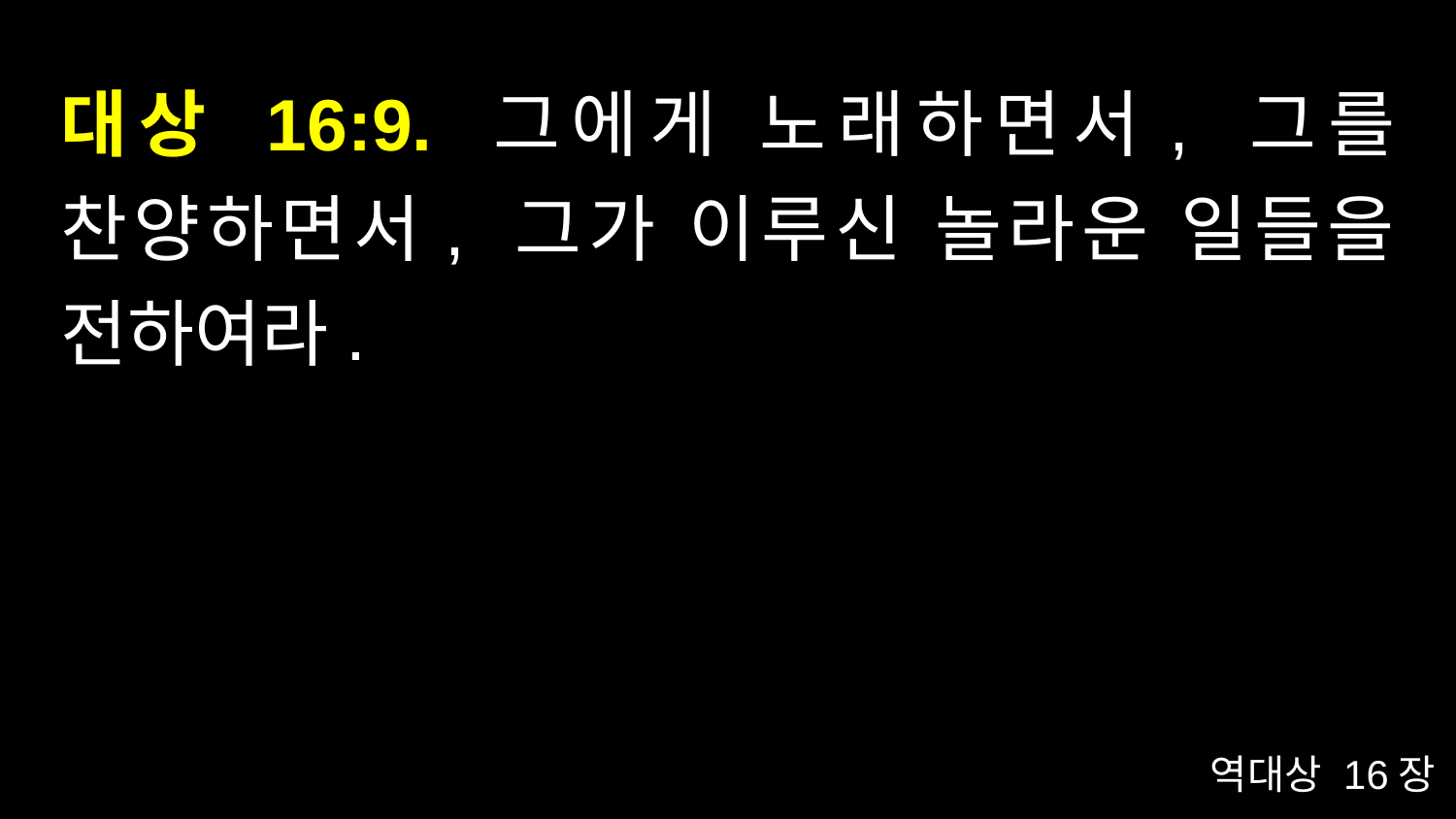

# 대상 16:9. 그에게 노래하면서, 그를 찬양하면서, 그가 이루신 놀라운 일들을 전하여라.
역대상 16장